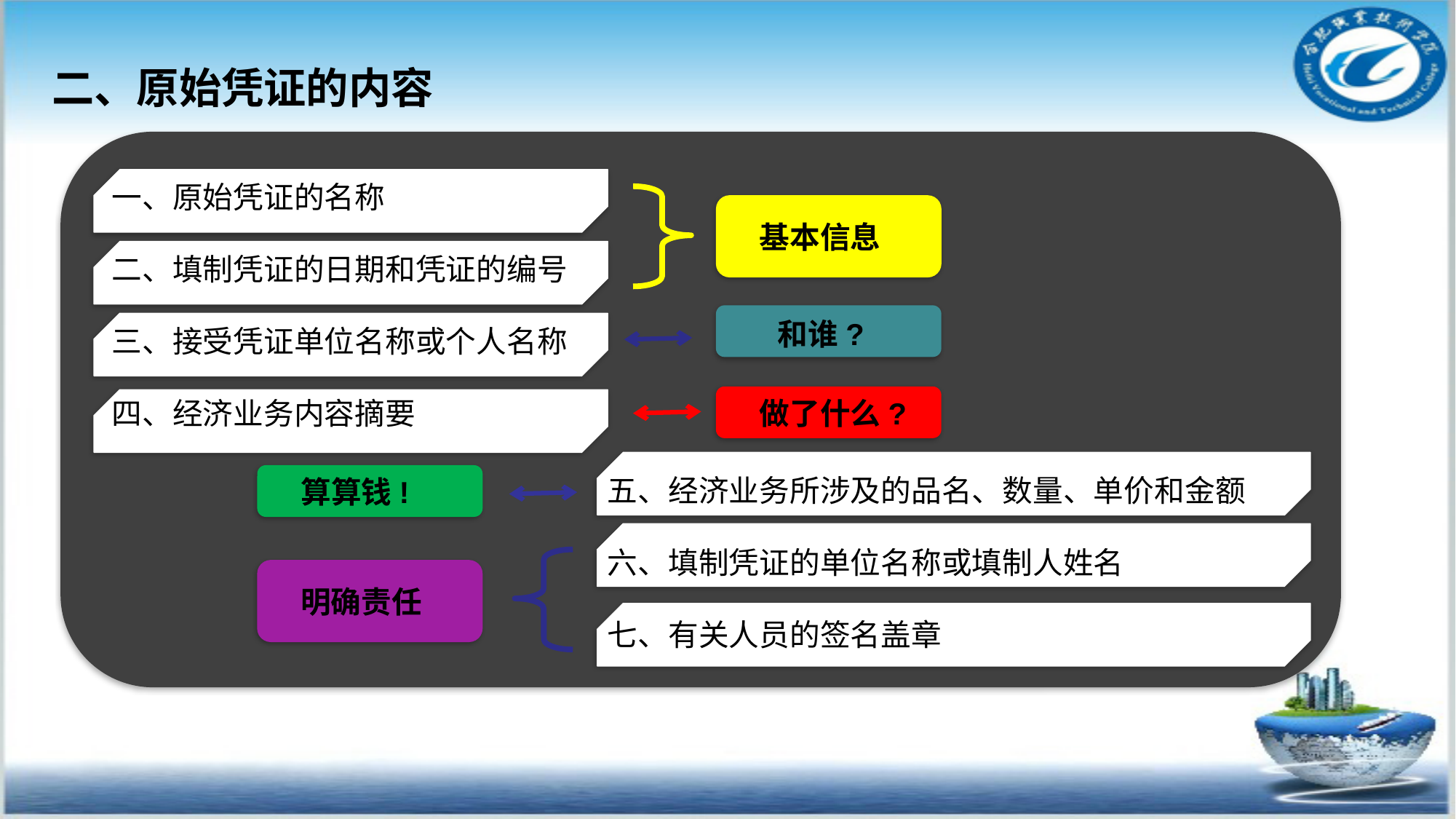

二、原始凭证的内容

一、原始凭证的名称

基本信息

二、填制凭证的日期和凭证的编号

和谁?

三、接受凭证单位名称或个人名称

做了什么?

四、经济业务内容摘要

五、经济业务所涉及的品名、数量、单价和金额
算算钱!

六、填制凭证的单位名称或填制人姓名

明确责任

七、有关人员的签名盖章